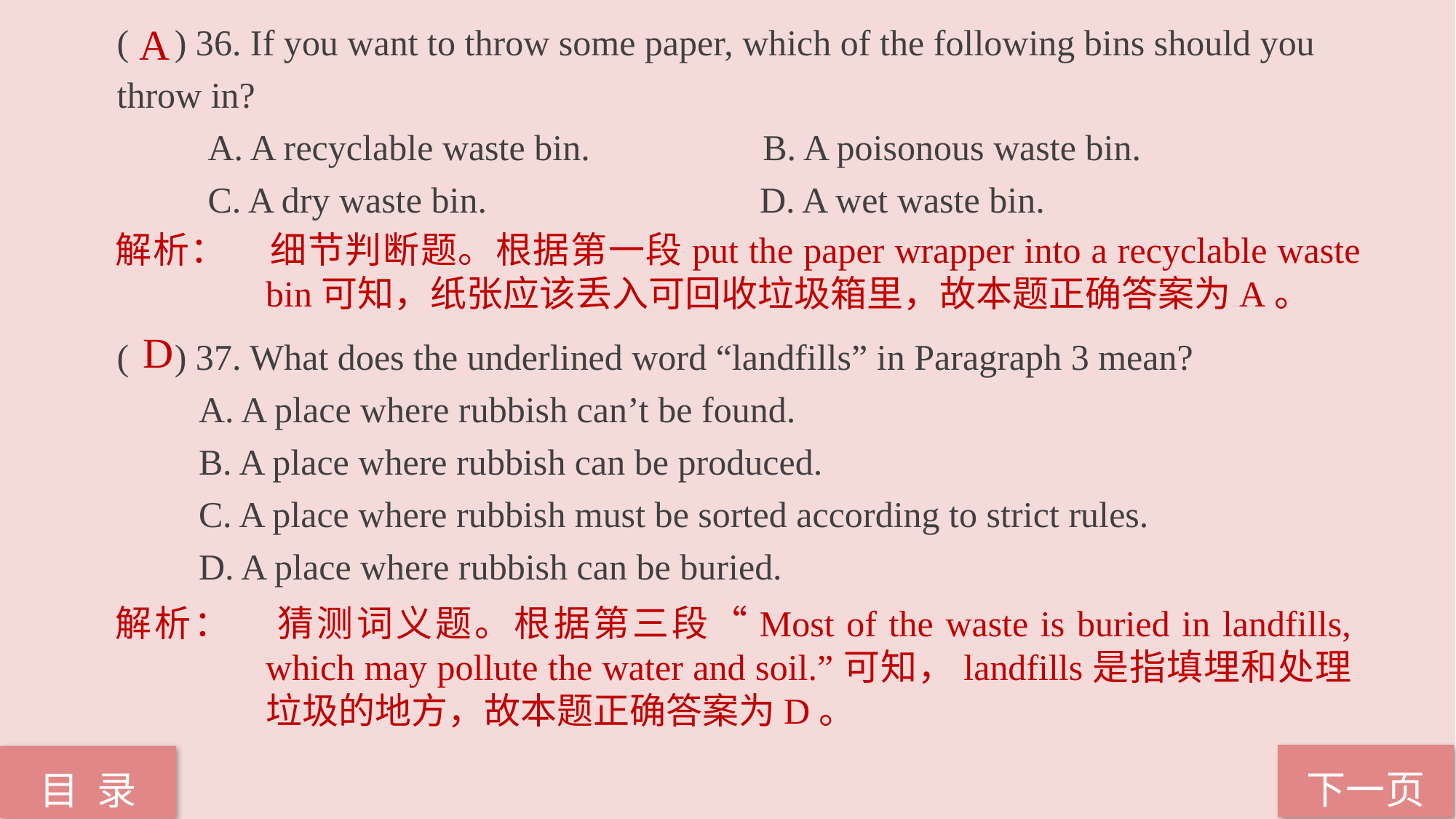

(     ) 36. If you want to throw some paper, which of the following bins should you
throw in?
          A. A recyclable waste bin.                   B. A poisonous waste bin.
          C. A dry waste bin.                              D. A wet waste bin.

(     ) 37. What does the underlined word “landfills” in Paragraph 3 mean?
         A. A place where rubbish can’t be found.
         B. A place where rubbish can be produced.
         C. A place where rubbish must be sorted according to strict rules.
         D. A place where rubbish can be buried.
A
解析：	细节判断题。根据第一段put the paper wrapper into a recyclable waste bin可知，纸张应该丢入可回收垃圾箱里，故本题正确答案为A。
D
解析：	猜测词义题。根据第三段“Most of the waste is buried in landfills, which may pollute the water and soil.”可知，landfills是指填埋和处理垃圾的地方，故本题正确答案为D。